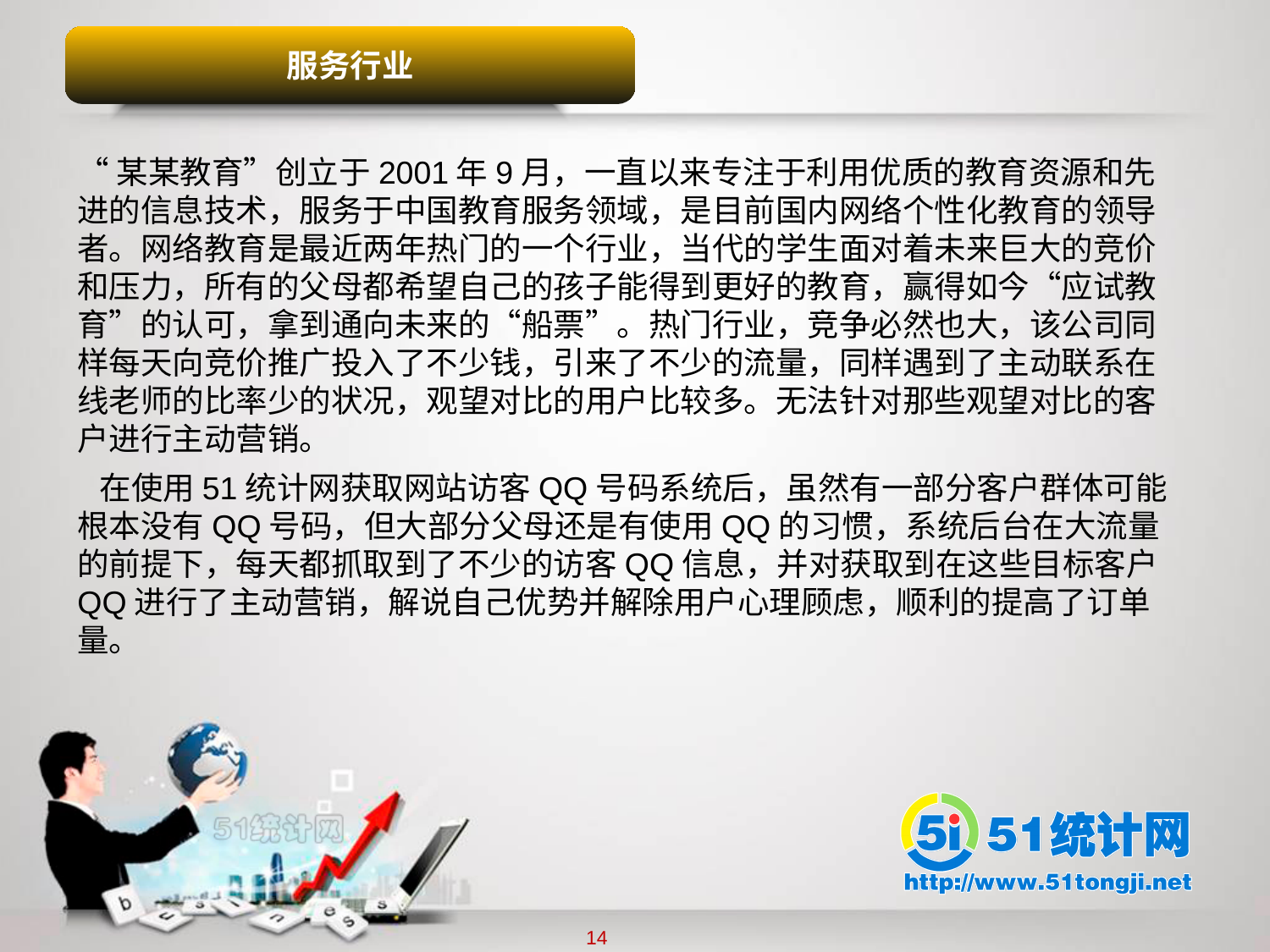

服务行业

“某某教育”创立于2001年9月，一直以来专注于利用优质的教育资源和先进的信息技术，服务于中国教育服务领域，是目前国内网络个性化教育的领导者。网络教育是最近两年热门的一个行业，当代的学生面对着未来巨大的竞价和压力，所有的父母都希望自己的孩子能得到更好的教育，赢得如今“应试教育”的认可，拿到通向未来的“船票”。热门行业，竞争必然也大，该公司同样每天向竞价推广投入了不少钱，引来了不少的流量，同样遇到了主动联系在线老师的比率少的状况，观望对比的用户比较多。无法针对那些观望对比的客户进行主动营销。
  在使用51统计网获取网站访客QQ号码系统后，虽然有一部分客户群体可能根本没有QQ号码，但大部分父母还是有使用QQ的习惯，系统后台在大流量的前提下，每天都抓取到了不少的访客QQ信息，并对获取到在这些目标客户QQ进行了主动营销，解说自己优势并解除用户心理顾虑，顺利的提高了订单量。